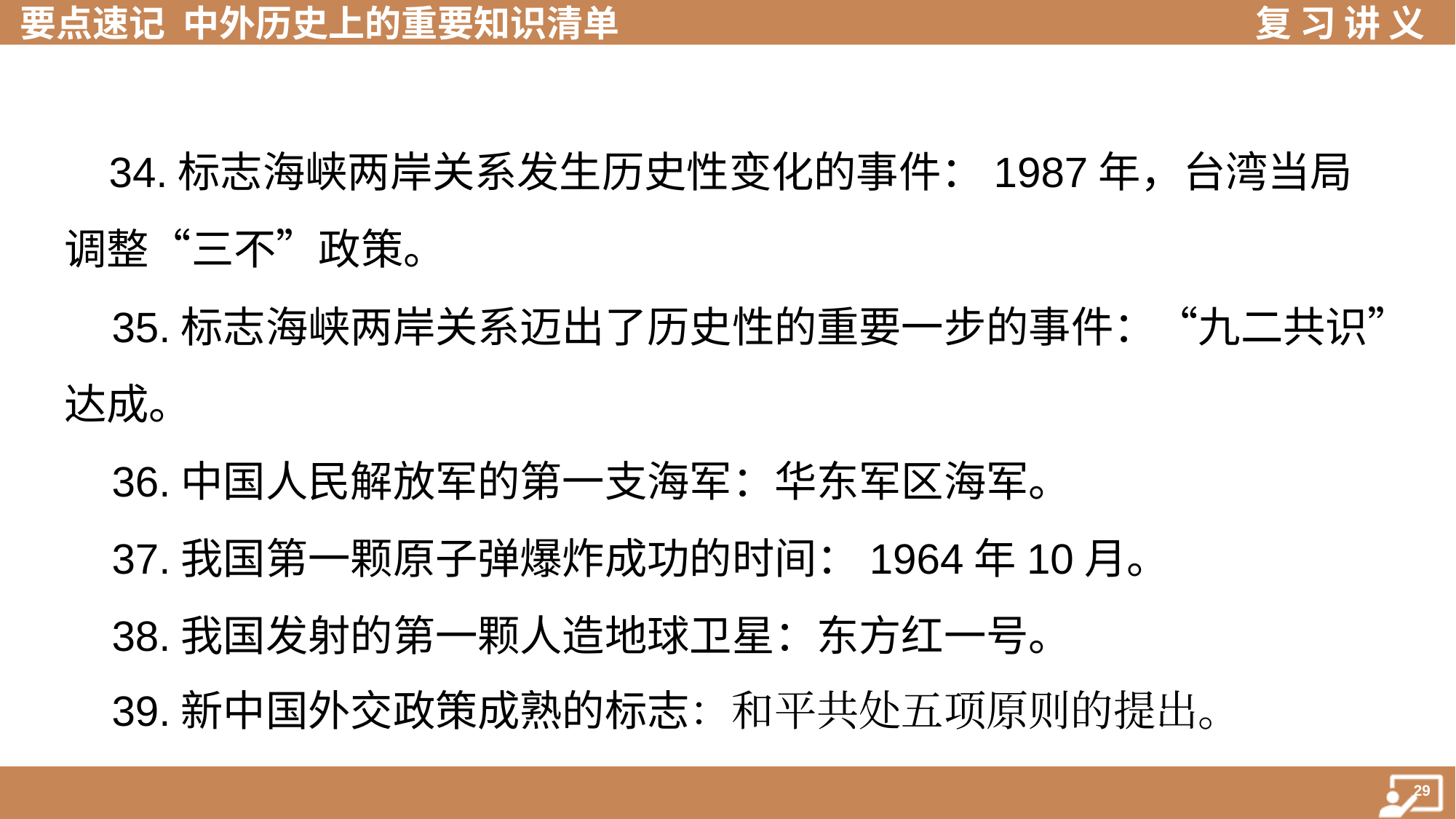

34.标志海峡两岸关系发生历史性变化的事件：1987年，台湾当局
调整“三不”政策。
    35.标志海峡两岸关系迈出了历史性的重要一步的事件：“九二共识”
达成。
    36.中国人民解放军的第一支海军：华东军区海军。
    37.我国第一颗原子弹爆炸成功的时间：1964年10月。
    38.我国发射的第一颗人造地球卫星：东方红一号。
    39.新中国外交政策成熟的标志：和平共处五项原则的提出。